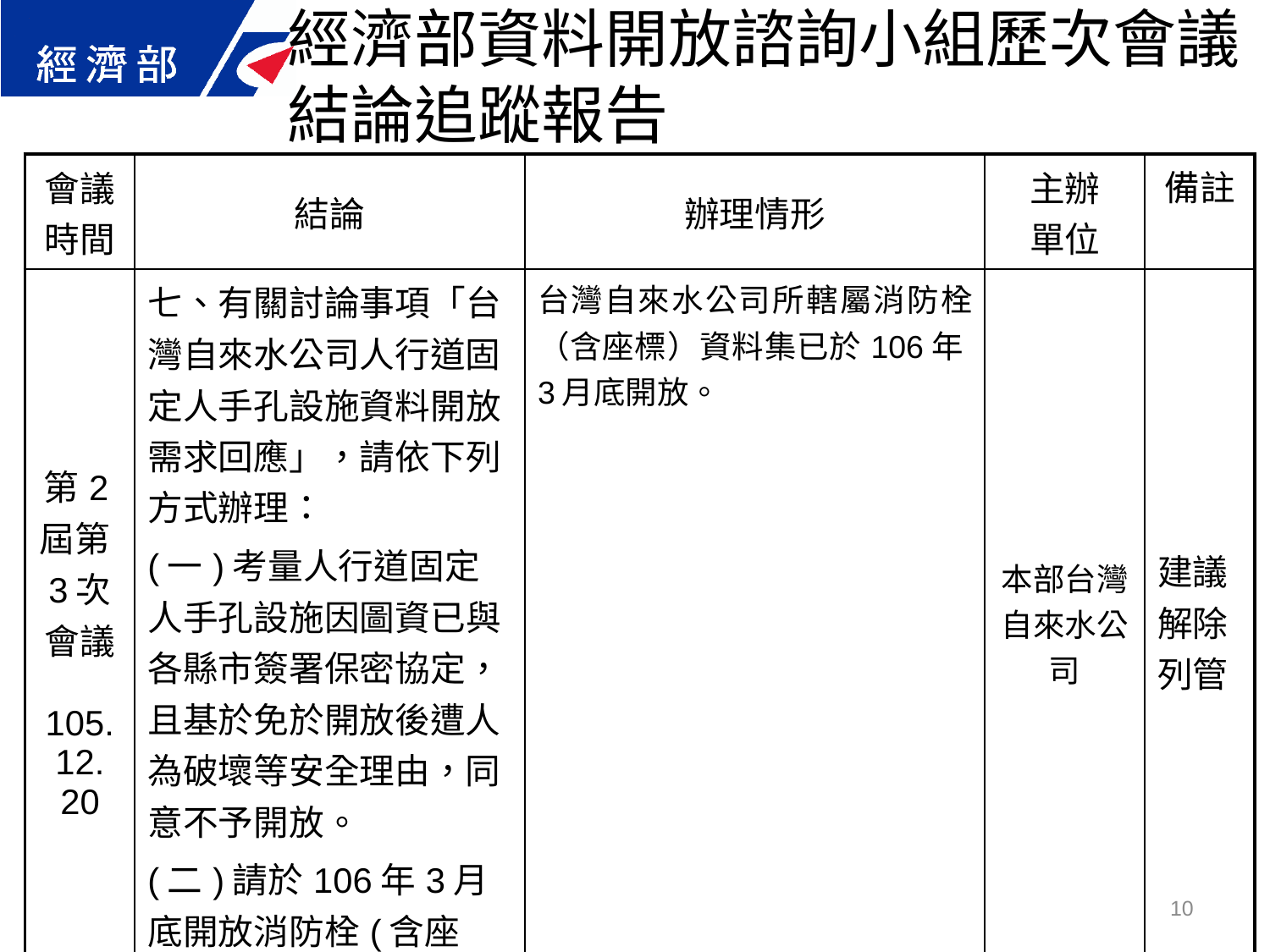

經濟部資料開放諮詢小組歷次會議結論追蹤報告
| 會議 時間 | 結論 | 辦理情形 | 主辦 單位 | 備註 |
| --- | --- | --- | --- | --- |
| 第2屆第3次 會議 105.12. 20 | 七、有關討論事項「台灣自來水公司人行道固定人手孔設施資料開放需求回應」，請依下列方式辦理： (一)考量人行道固定人手孔設施因圖資已與各縣市簽署保密協定，且基於免於開放後遭人為破壞等安全理由，同意不予開放。 (二)請於106年3月底開放消防栓(含座標)資料集。 | 台灣自來水公司所轄屬消防栓（含座標）資料集已於106年3月底開放。 | 本部台灣自來水公司 | 建議解除列管 |
10